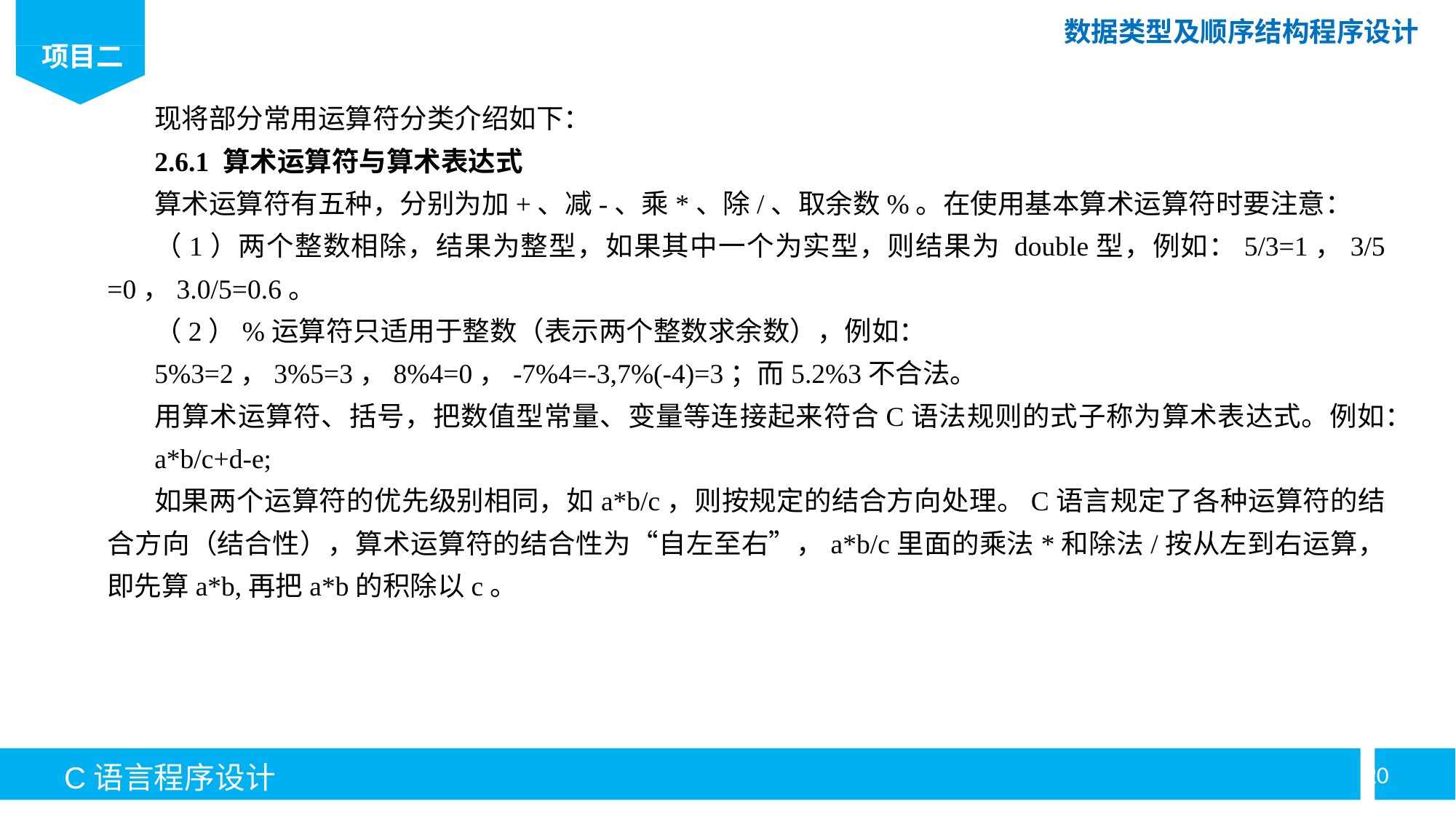

现将部分常用运算符分类介绍如下：
2.6.1 算术运算符与算术表达式
算术运算符有五种，分别为加+、减-、乘*、除/、取余数%。在使用基本算术运算符时要注意：
（1）两个整数相除，结果为整型，如果其中一个为实型，则结果为 double型，例如：5/3=1，3/5 =0，3.0/5=0.6。
（2）%运算符只适用于整数（表示两个整数求余数），例如：
5%3=2，3%5=3，8%4=0，-7%4=-3,7%(-4)=3；而5.2%3不合法。
用算术运算符、括号，把数值型常量、变量等连接起来符合C语法规则的式子称为算术表达式。例如：
a*b/c+d-e;
如果两个运算符的优先级别相同，如a*b/c，则按规定的结合方向处理。C语言规定了各种运算符的结合方向（结合性），算术运算符的结合性为“自左至右”，a*b/c里面的乘法*和除法/按从左到右运算，即先算a*b,再把a*b的积除以c。